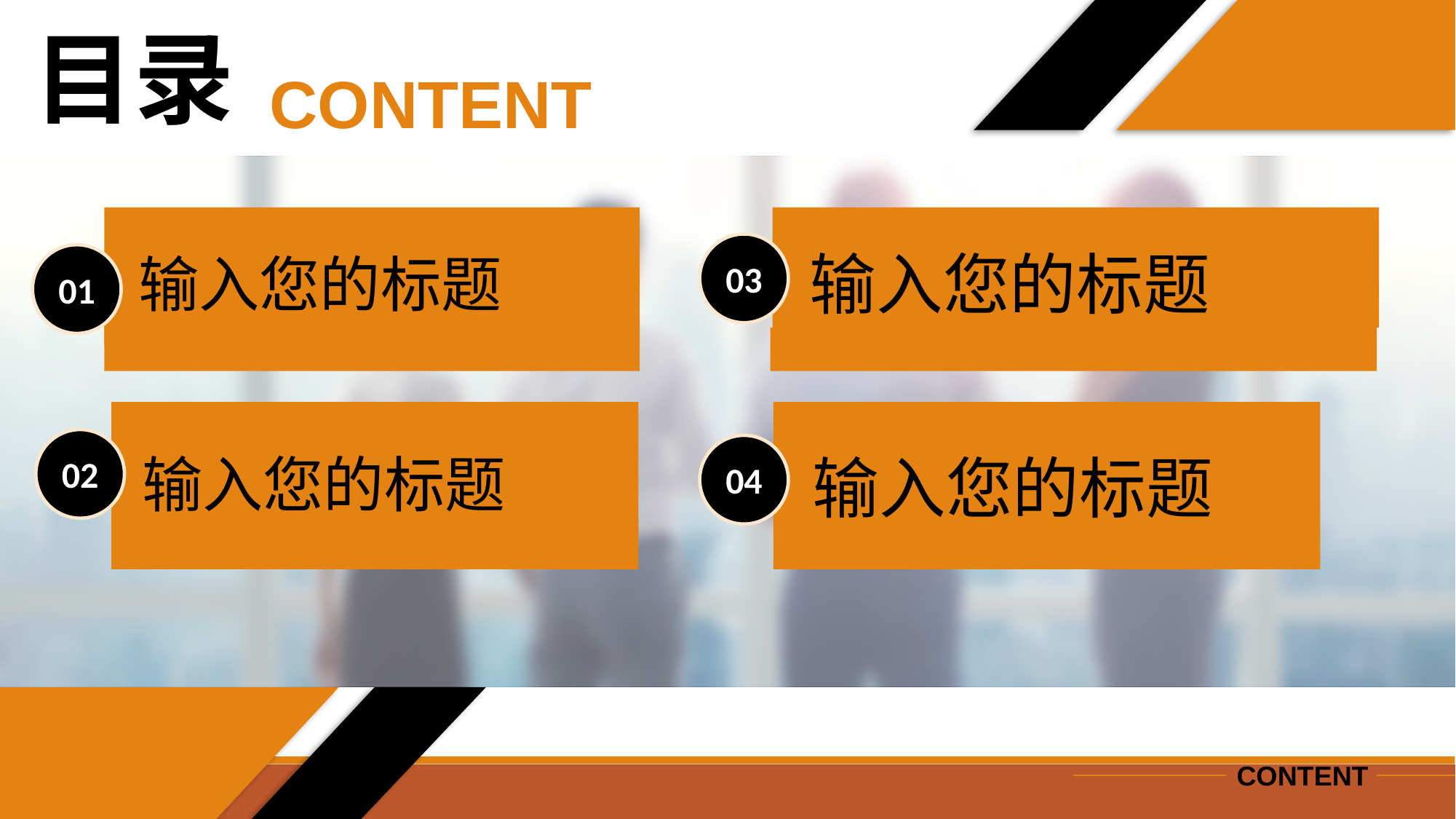

目录
CONTENT

输入您的标题

03
输入您的标题

输入您的标题

01

输入您的标题

02
04

CONTENT